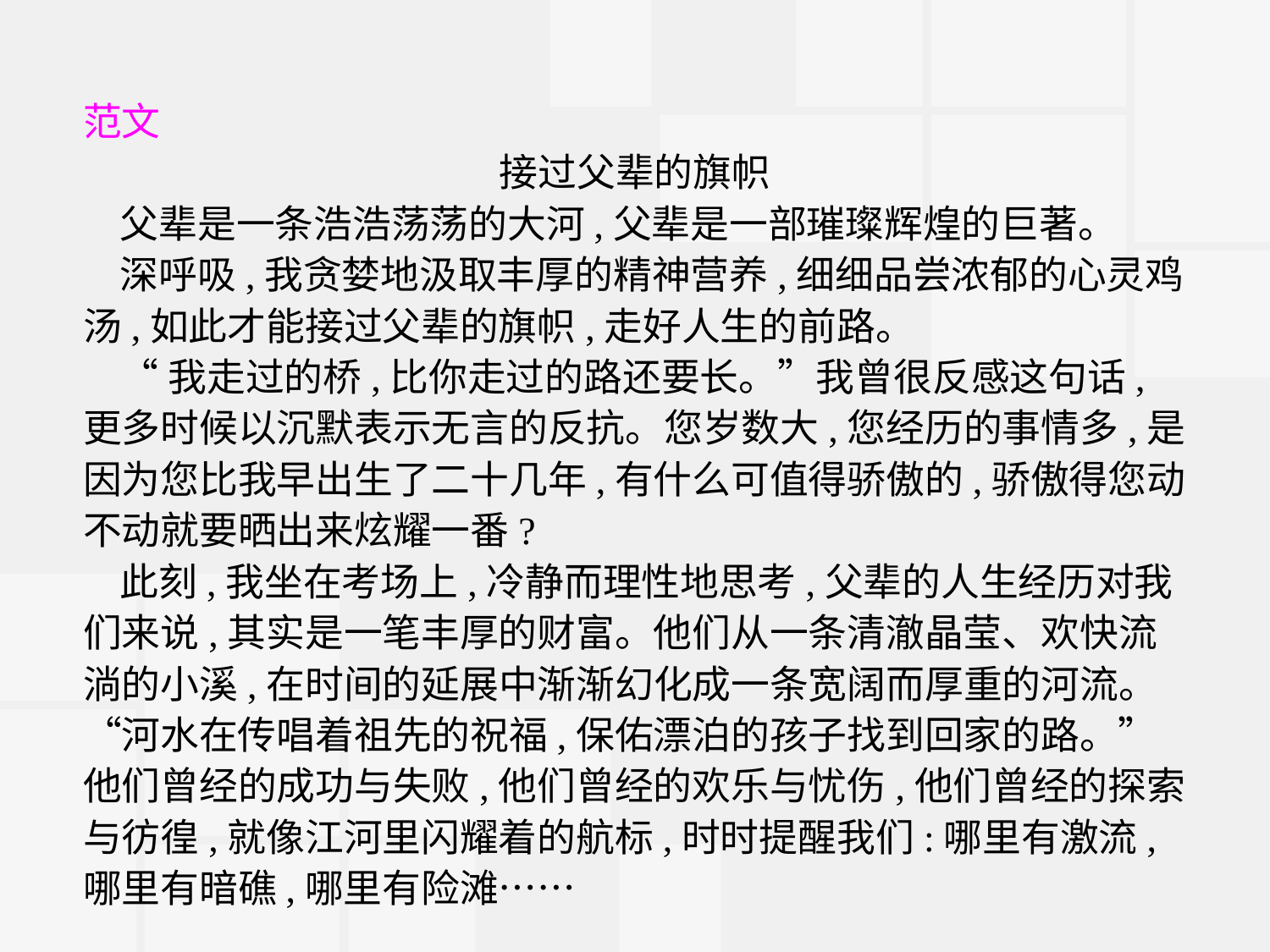

范文
接过父辈的旗帜
父辈是一条浩浩荡荡的大河,父辈是一部璀璨辉煌的巨著。
深呼吸,我贪婪地汲取丰厚的精神营养,细细品尝浓郁的心灵鸡汤,如此才能接过父辈的旗帜,走好人生的前路。
“我走过的桥,比你走过的路还要长。”我曾很反感这句话,更多时候以沉默表示无言的反抗。您岁数大,您经历的事情多,是因为您比我早出生了二十几年,有什么可值得骄傲的,骄傲得您动不动就要晒出来炫耀一番?
此刻,我坐在考场上,冷静而理性地思考,父辈的人生经历对我们来说,其实是一笔丰厚的财富。他们从一条清澈晶莹、欢快流淌的小溪,在时间的延展中渐渐幻化成一条宽阔而厚重的河流。“河水在传唱着祖先的祝福,保佑漂泊的孩子找到回家的路。”他们曾经的成功与失败,他们曾经的欢乐与忧伤,他们曾经的探索与彷徨,就像江河里闪耀着的航标,时时提醒我们:哪里有激流,哪里有暗礁,哪里有险滩……